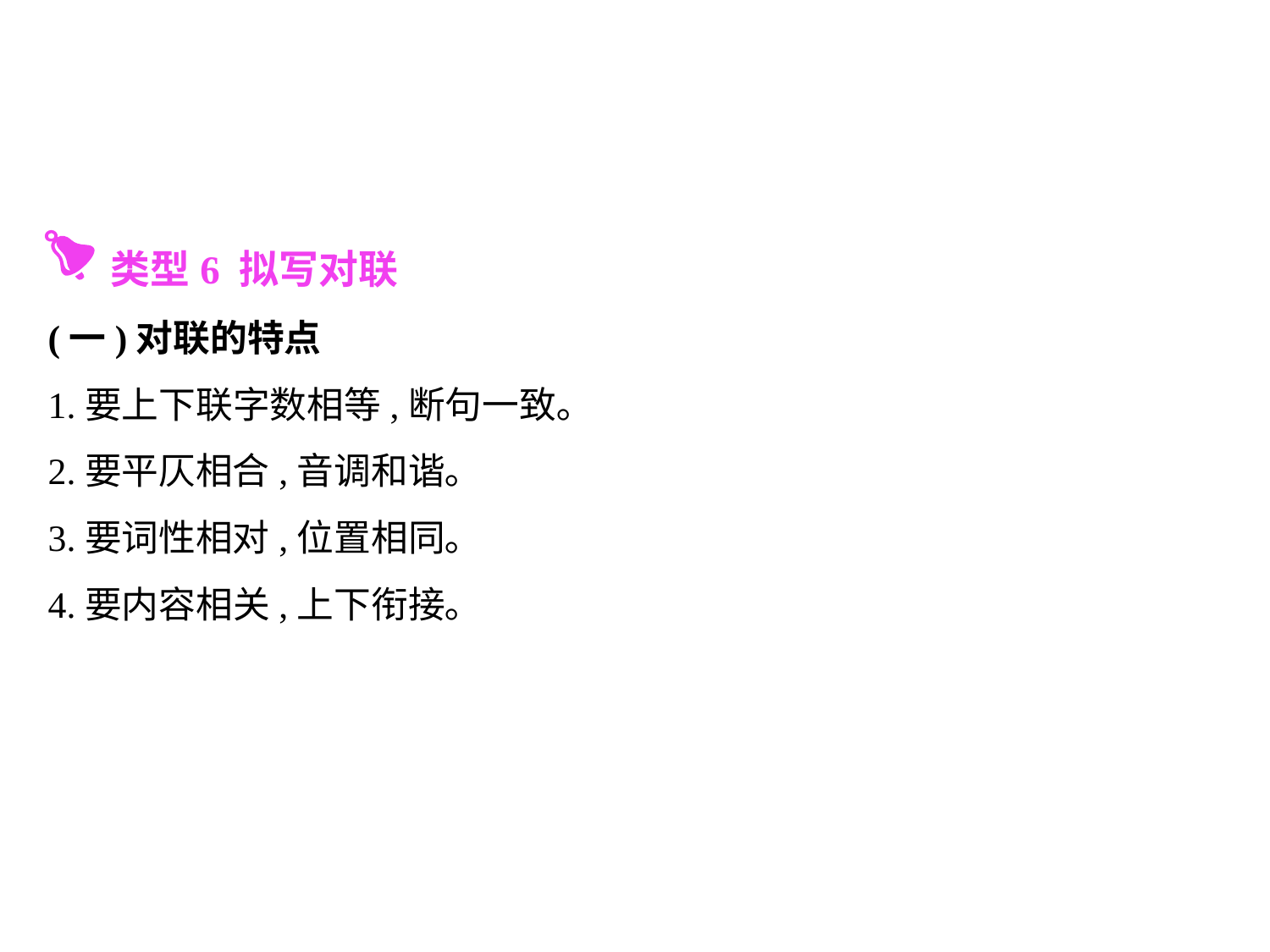

类型6 拟写对联

(一)对联的特点
1.要上下联字数相等,断句一致｡
2.要平仄相合,音调和谐｡
3.要词性相对,位置相同｡
4.要内容相关,上下衔接｡